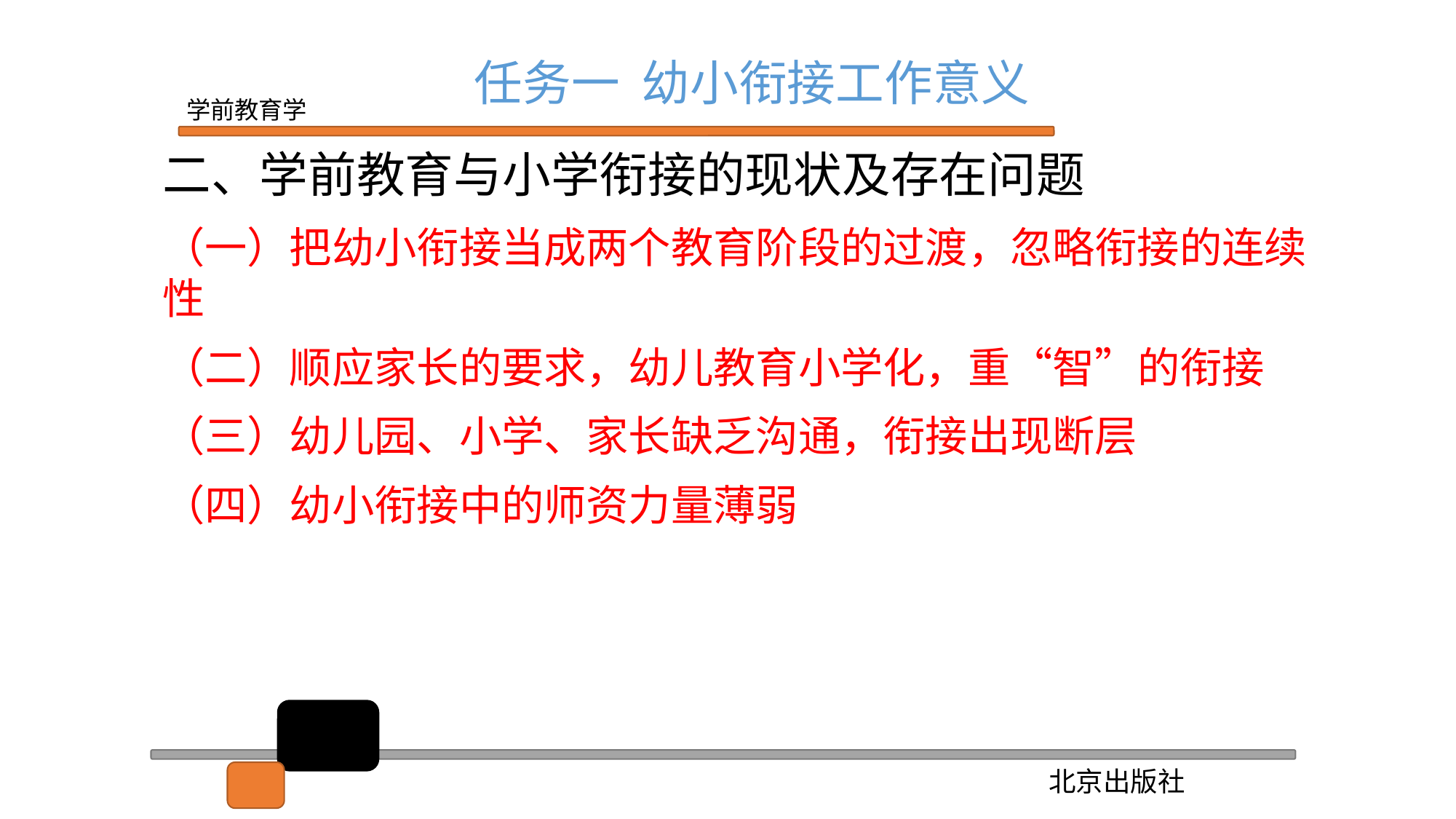

任务一  幼小衔接工作意义
二、学前教育与小学衔接的现状及存在问题
（一）把幼小衔接当成两个教育阶段的过渡，忽略衔接的连续性
（二）顺应家长的要求，幼儿教育小学化，重“智”的衔接
（三）幼儿园、小学、家长缺乏沟通，衔接出现断层
（四）幼小衔接中的师资力量薄弱